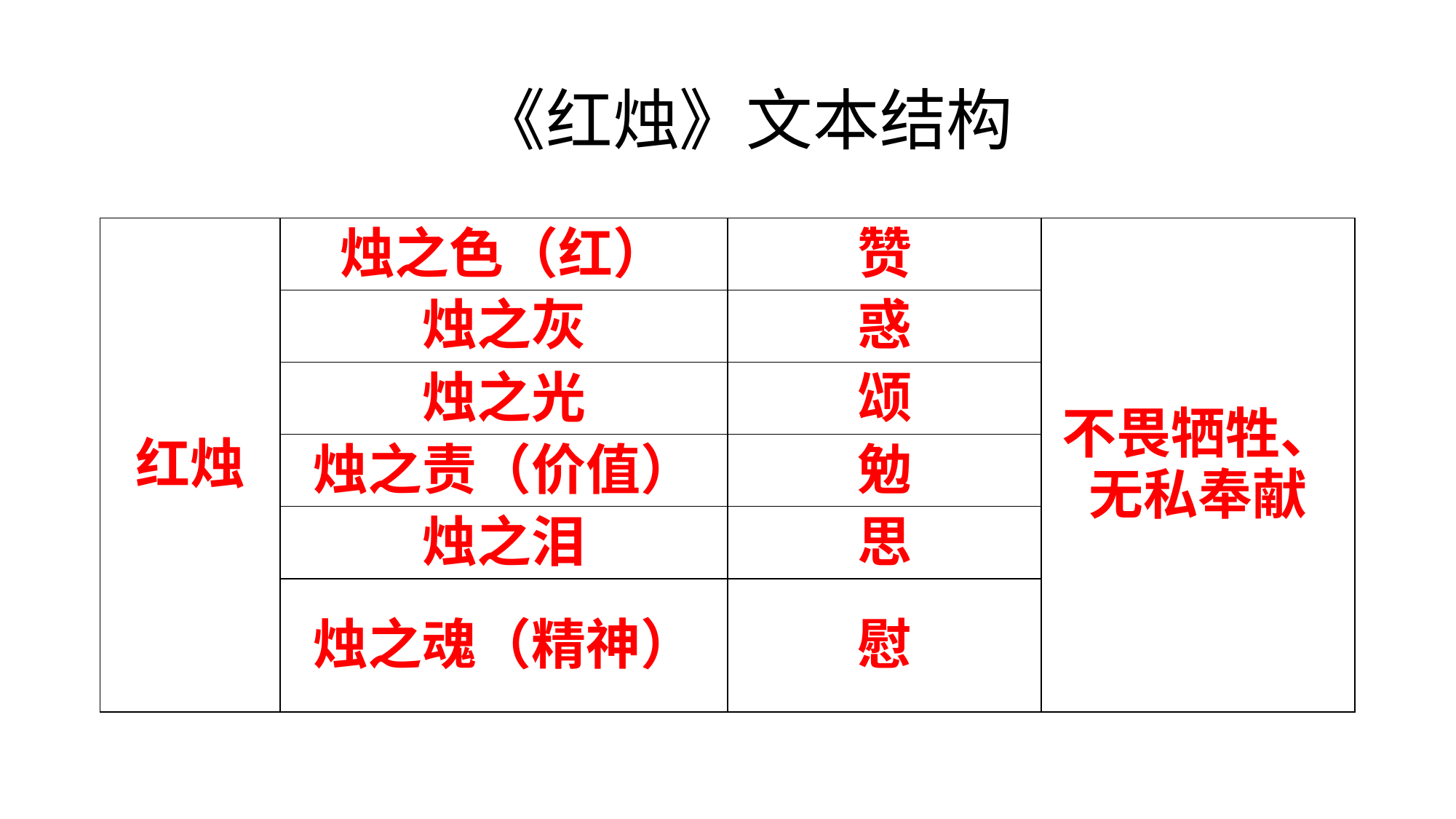

# 《红烛》文本结构
| 红烛 | 烛之色（红） | 赞 | 不畏牺牲、无私奉献 |
| --- | --- | --- | --- |
|  | 烛之灰 | 惑 |  |
|  | 烛之光 | 颂 |  |
|  | 烛之责（价值） | 勉 |  |
|  | 烛之泪 | 思 |  |
|  | 烛之魂（精神） | 慰 |  |